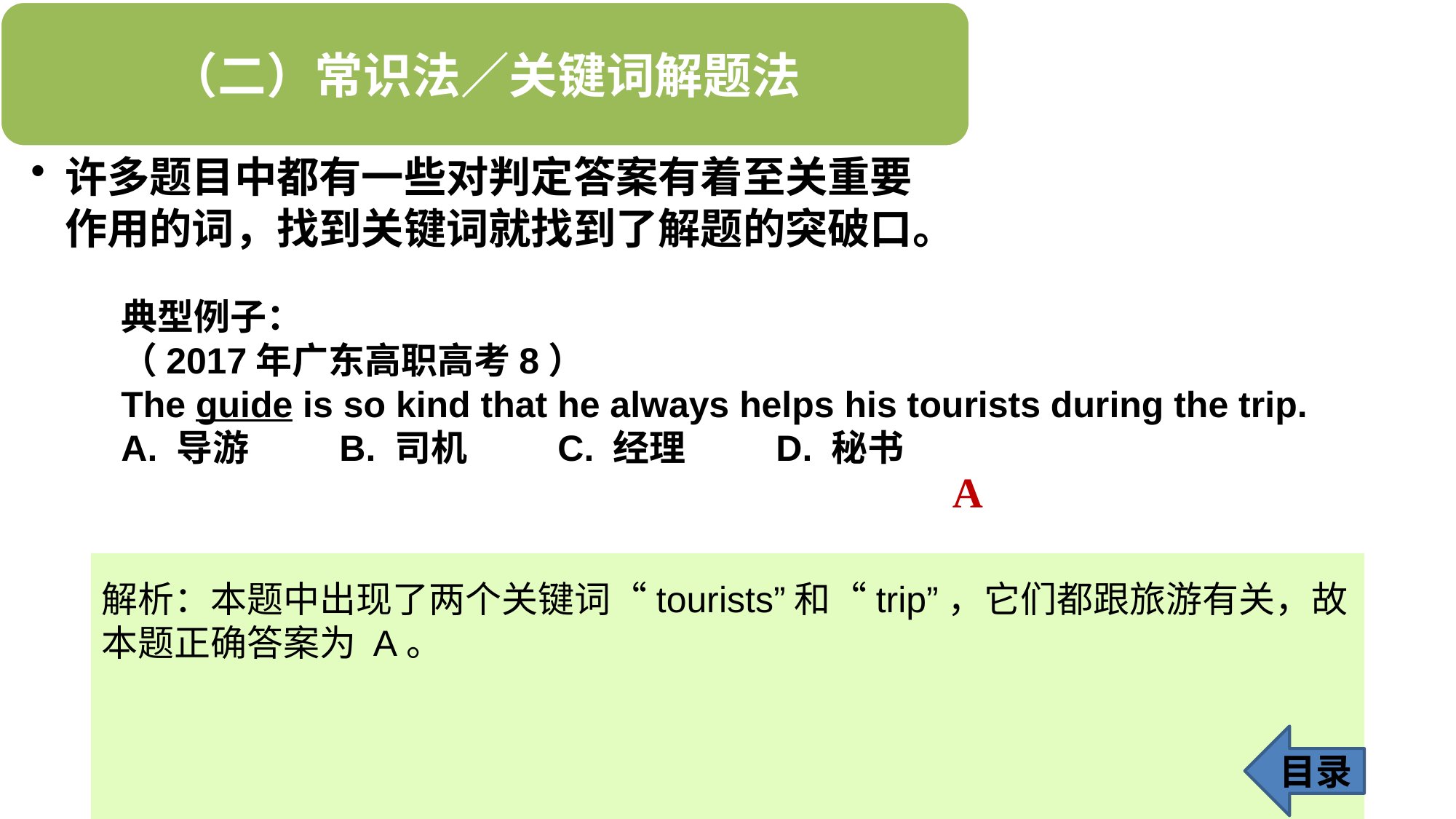

（二）常识法／关键词解题法
许多题目中都有一些对判定答案有着至关重要作用的词，找到关键词就找到了解题的突破口。

典型例子：
（2017年广东高职高考8）
The guide is so kind that he always helps his tourists during the trip.
A. 导游 	B. 司机 	C. 经理 	D. 秘书
A

解析：本题中出现了两个关键词“tourists”和“trip”，它们都跟旅游有关，故本题正确答案为 A。
目录
10